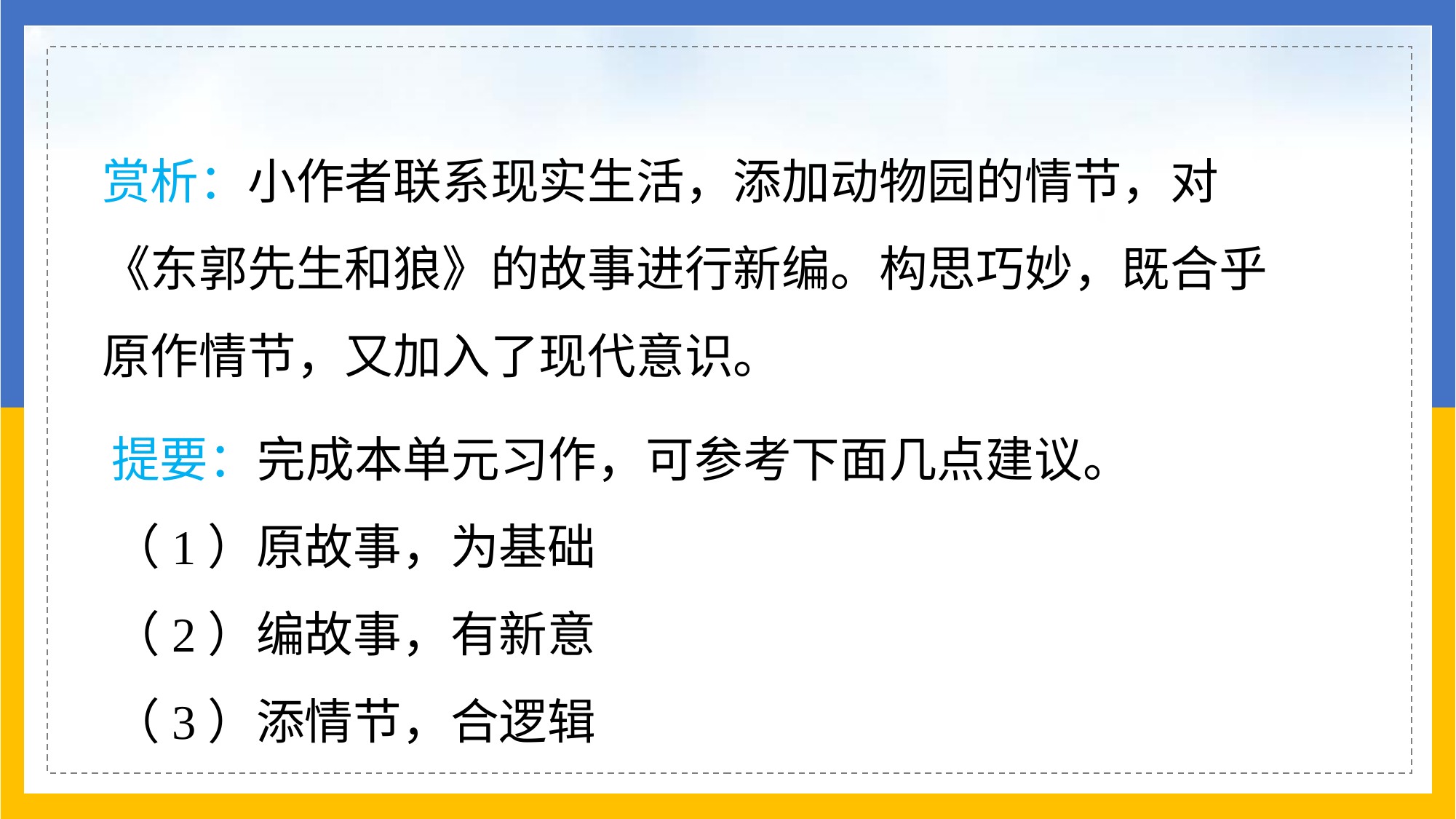

赏析：小作者联系现实生活，添加动物园的情节，对《东郭先生和狼》的故事进行新编。构思巧妙，既合乎原作情节，又加入了现代意识。
提要：完成本单元习作，可参考下面几点建议。
（1）原故事，为基础
（2）编故事，有新意
（3）添情节，合逻辑